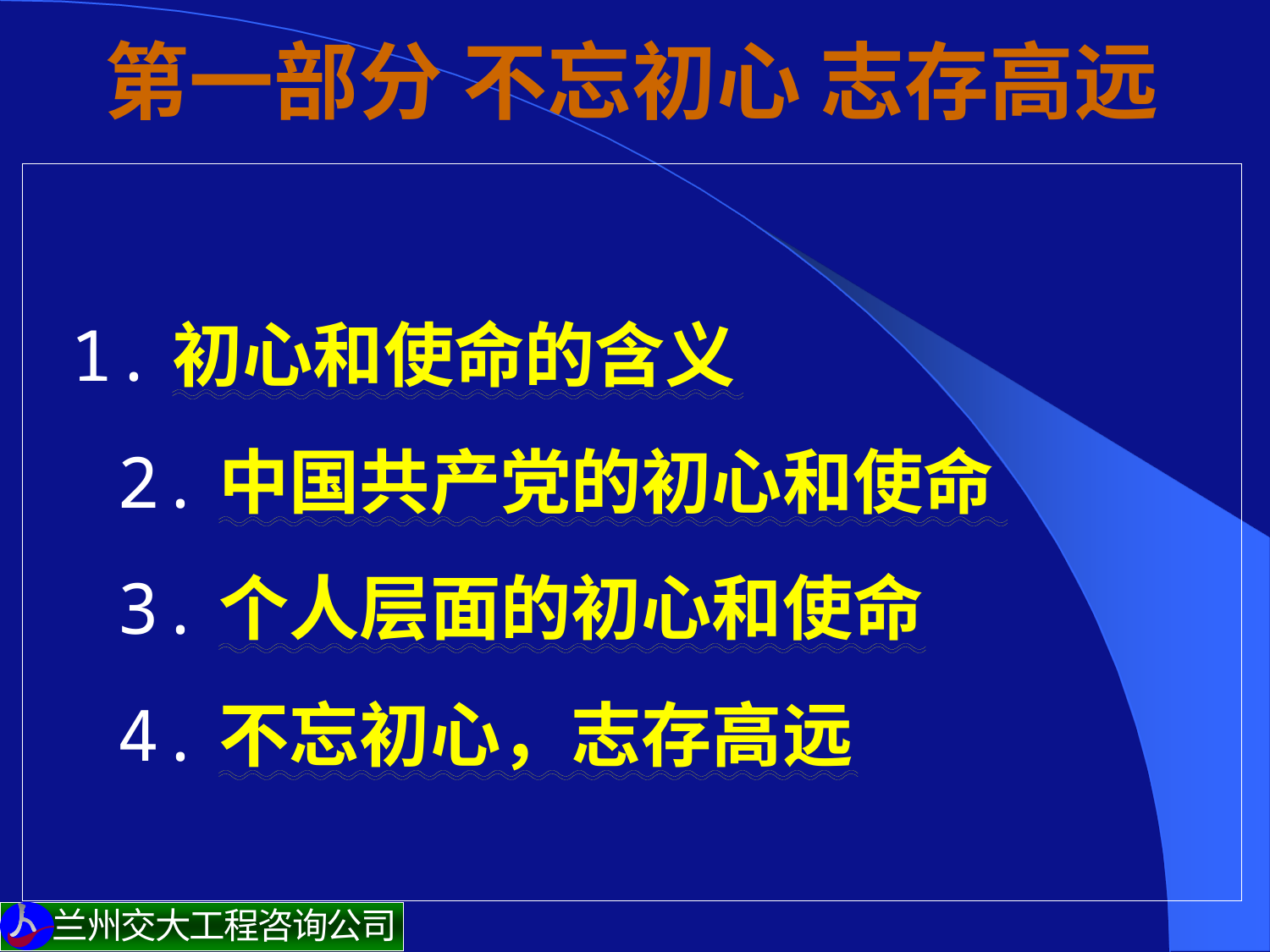

# 第一部分 不忘初心 志存高远

  1.初心和使命的含义
  2.中国共产党的初心和使命
  3.个人层面的初心和使命
  4.不忘初心，志存高远